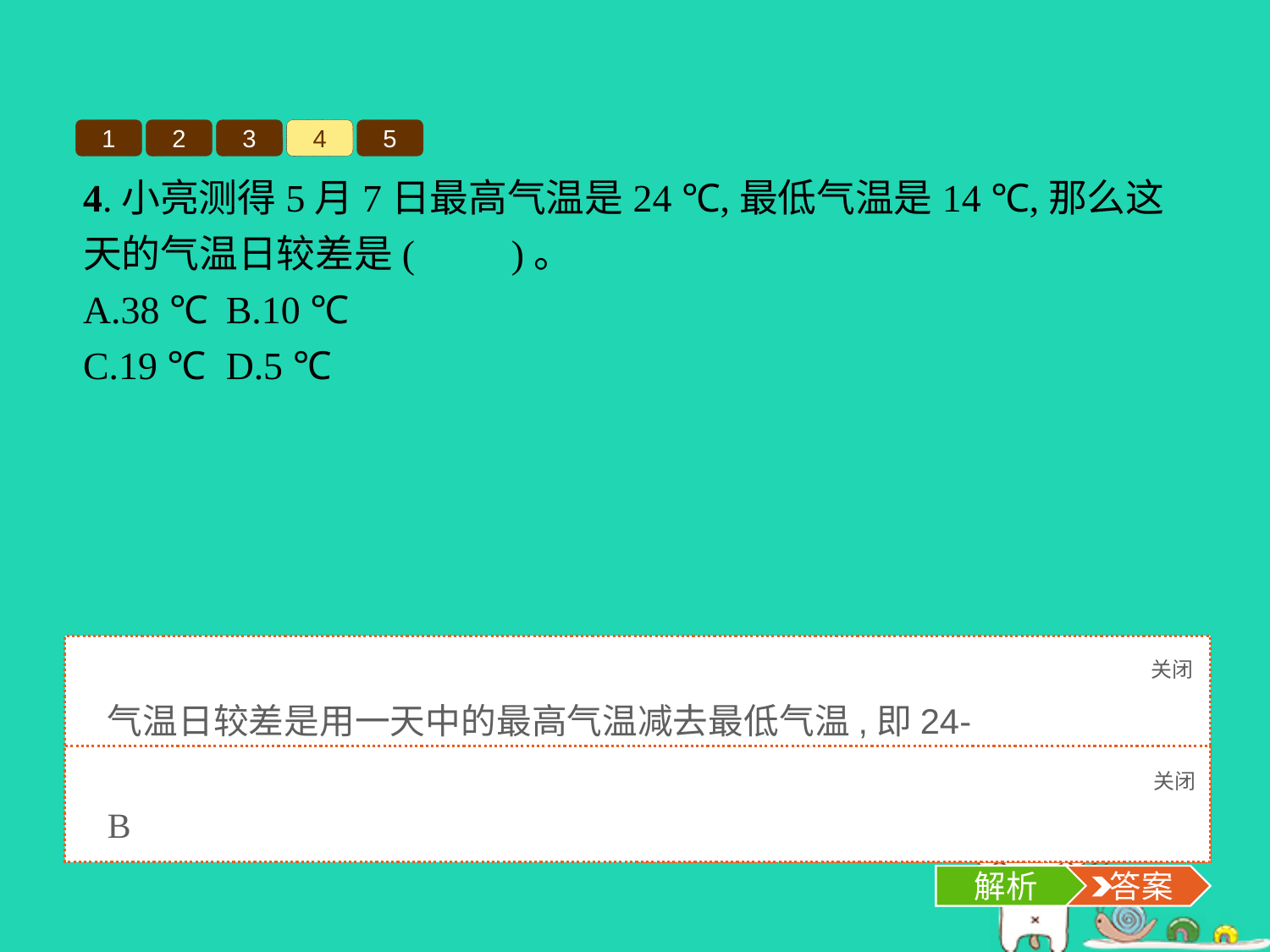

1
2
3
4
5
4.小亮测得5月7日最高气温是24 ℃,最低气温是14 ℃,那么这天的气温日较差是(　　)。
A.38 ℃	B.10 ℃
C.19 ℃	D.5 ℃

关闭
解析

气温日较差是用一天中的最高气温减去最低气温,即24-14=10(℃)。

关闭
解析
  答案

B
解析
  答案